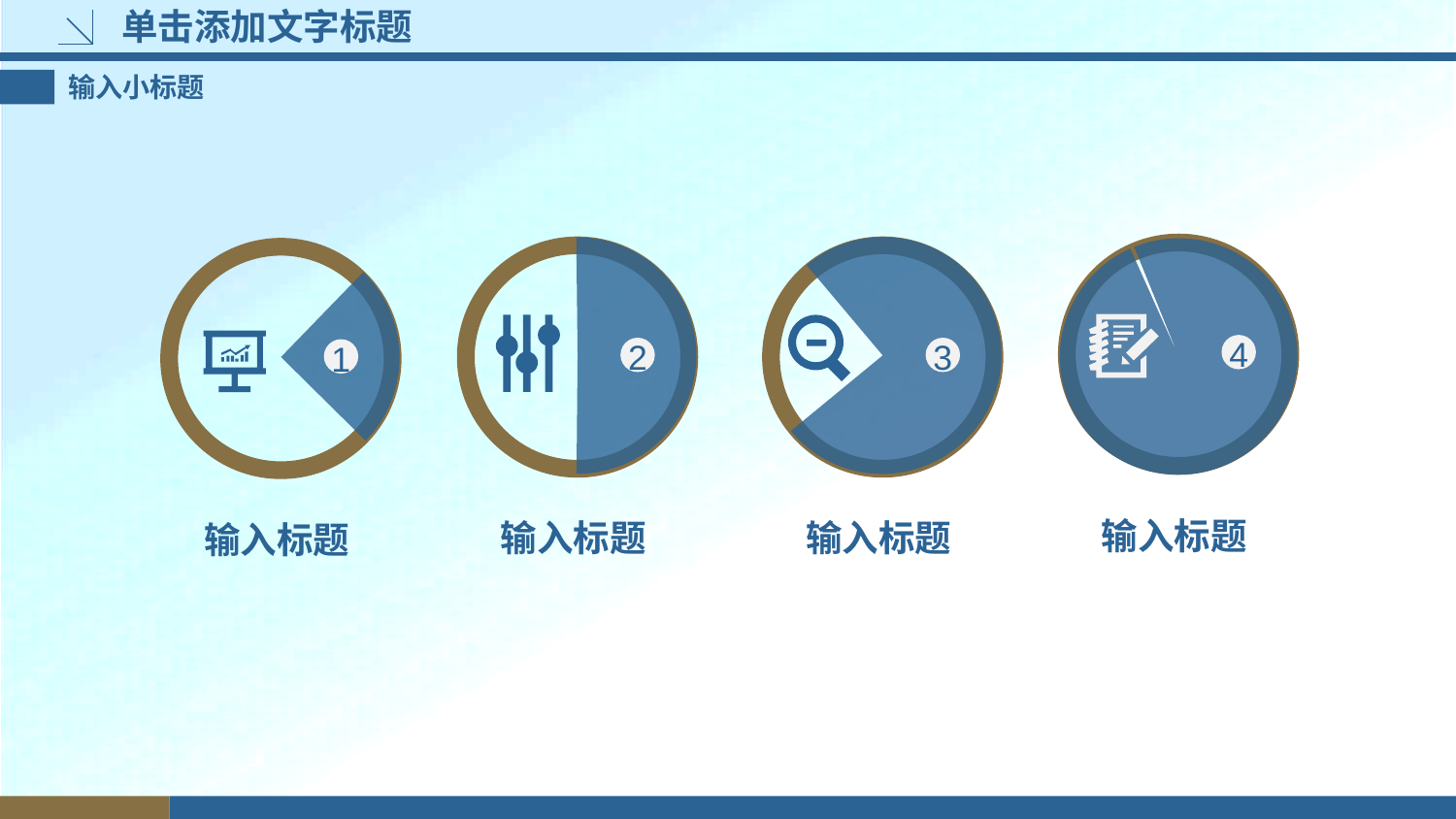

# 单击添加文字标题
输入小标题

4

2

3

1

输入标题
输入标题
输入标题
输入标题